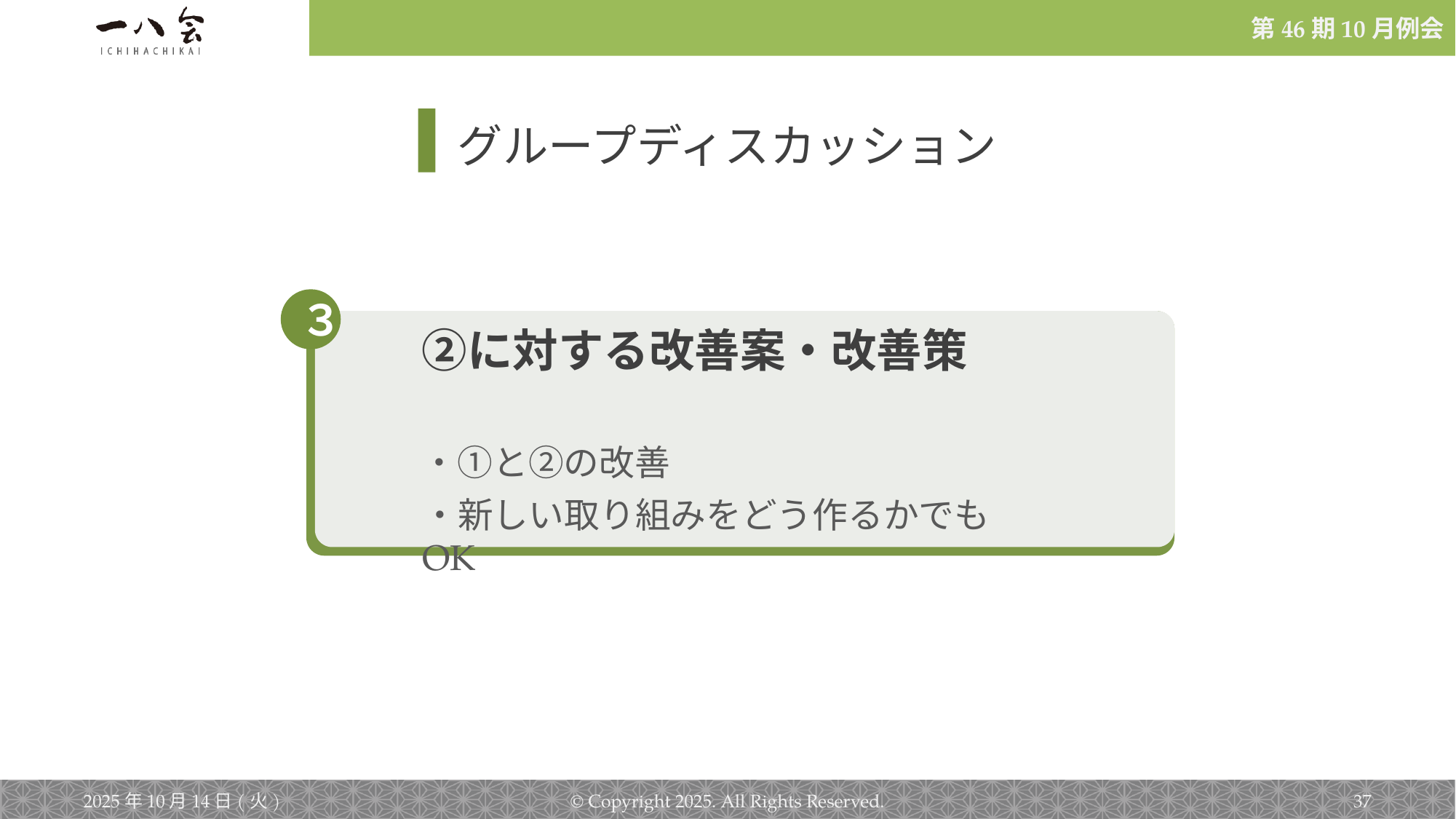

グループディスカッション
３

　　②に対する改善案・改善策

　　・①と②の改善

・新しい取り組みをどう作るかでもOK
2025年10月14日(火)
© Copyright 2025. All Rights Reserved.
37